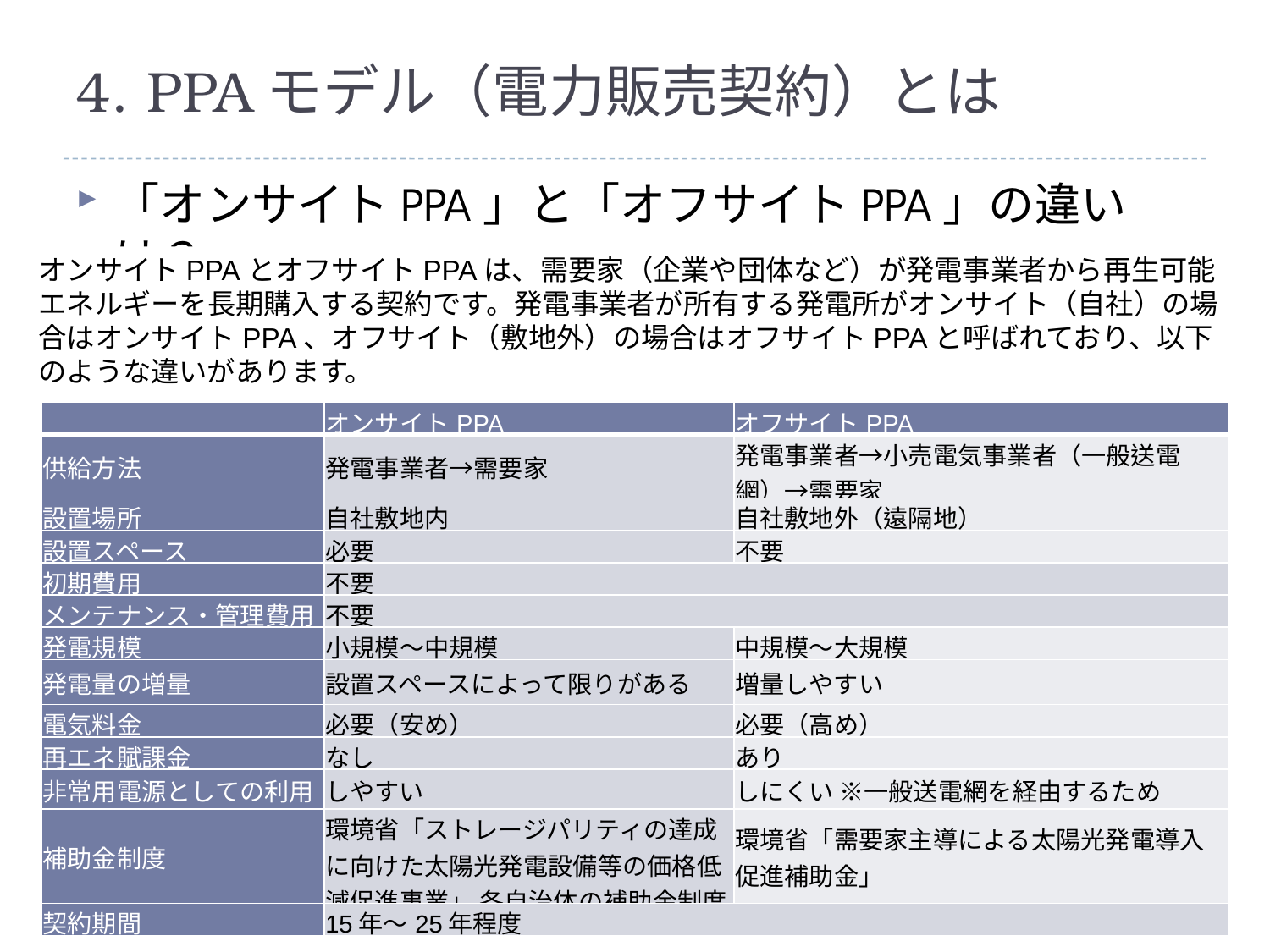

# 4. PPAモデル（電力販売契約）とは
「オンサイトPPA」と「オフサイトPPA」の違いは？
オンサイトPPAとオフサイトPPAは、需要家（企業や団体など）が発電事業者から再生可能エネルギーを長期購入する契約です。発電事業者が所有する発電所がオンサイト（自社）の場合はオンサイトPPA、オフサイト（敷地外）の場合はオフサイトPPAと呼ばれており、以下のような違いがあります。
|  | オンサイトPPA | オフサイトPPA |
| --- | --- | --- |
| 供給方法 | 発電事業者→需要家 | 発電事業者→小売電気事業者（一般送電網）→需要家 |
| 設置場所 | 自社敷地内 | 自社敷地外（遠隔地） |
| 設置スペース | 必要 | 不要 |
| 初期費用 | 不要 |  |
| メンテナンス・管理費用 | 不要 |  |
| 発電規模 | 小規模～中規模 | 中規模～大規模 |
| 発電量の増量 | 設置スペースによって限りがある | 増量しやすい |
| 電気料金 | 必要（安め） | 必要（高め） |
| 再エネ賦課金 | なし | あり |
| 非常用電源としての利用 | しやすい | しにくい ※一般送電網を経由するため |
| 補助金制度 | 環境省「ストレージパリティの達成に向けた太陽光発電設備等の価格低減促進事業」 各自治体の補助金制度 | 環境省「需要家主導による太陽光発電導入促進補助金」 |
| 契約期間 | 15年～25年程度 |  |